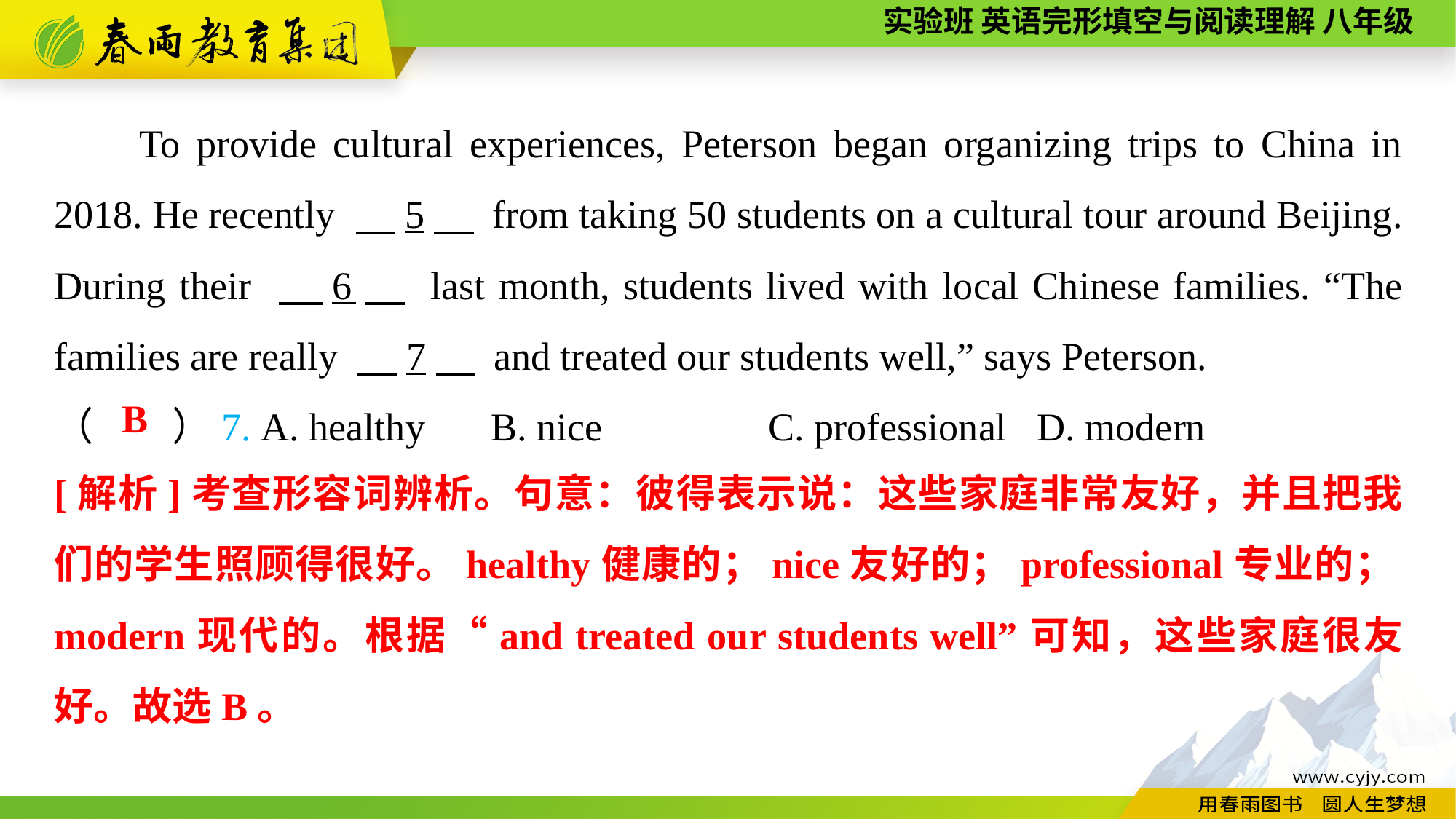

To provide cultural experiences, Peterson began organizing trips to China in 2018. He recently 　5　 from taking 50 students on a cultural tour around Beijing. During their 　6　 last month, students lived with local Chinese families. “The families are really 　7　 and treated our students well,” says Peterson.
（　　）7. A. healthy	B. nice	      C. professional	D. modern
B
[解析]考查形容词辨析。句意：彼得表示说：这些家庭非常友好，并且把我们的学生照顾得很好。healthy健康的；nice友好的；professional专业的；modern现代的。根据“and treated our students well”可知，这些家庭很友好。故选B。